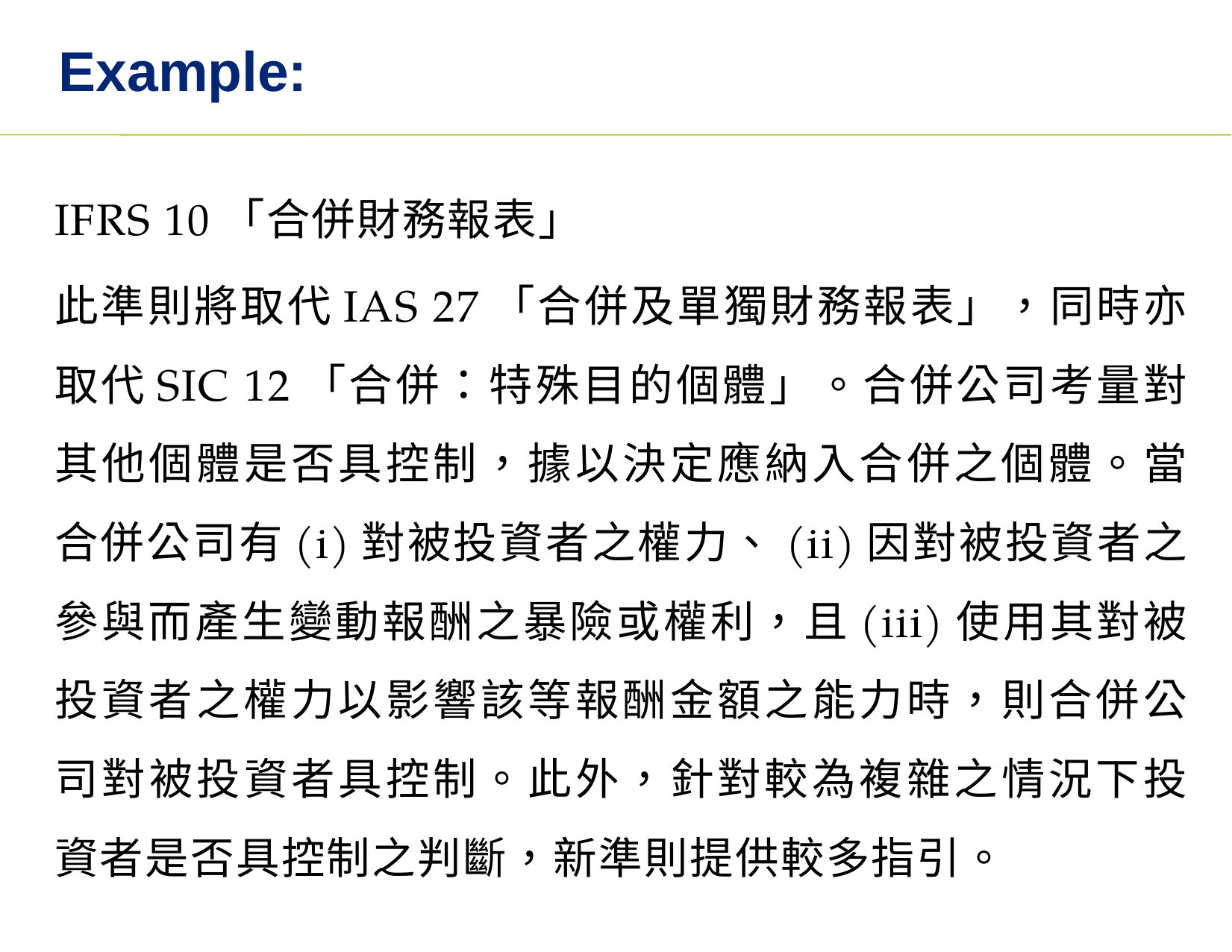

# Example:
IFRS 10「合併財務報表」
此準則將取代IAS 27「合併及單獨財務報表」，同時亦取代SIC 12「合併：特殊目的個體」。合併公司考量對其他個體是否具控制，據以決定應納入合併之個體。當合併公司有(i)對被投資者之權力、(ii)因對被投資者之參與而產生變動報酬之暴險或權利，且(iii)使用其對被投資者之權力以影響該等報酬金額之能力時，則合併公司對被投資者具控制。此外，針對較為複雜之情況下投資者是否具控制之判斷，新準則提供較多指引。